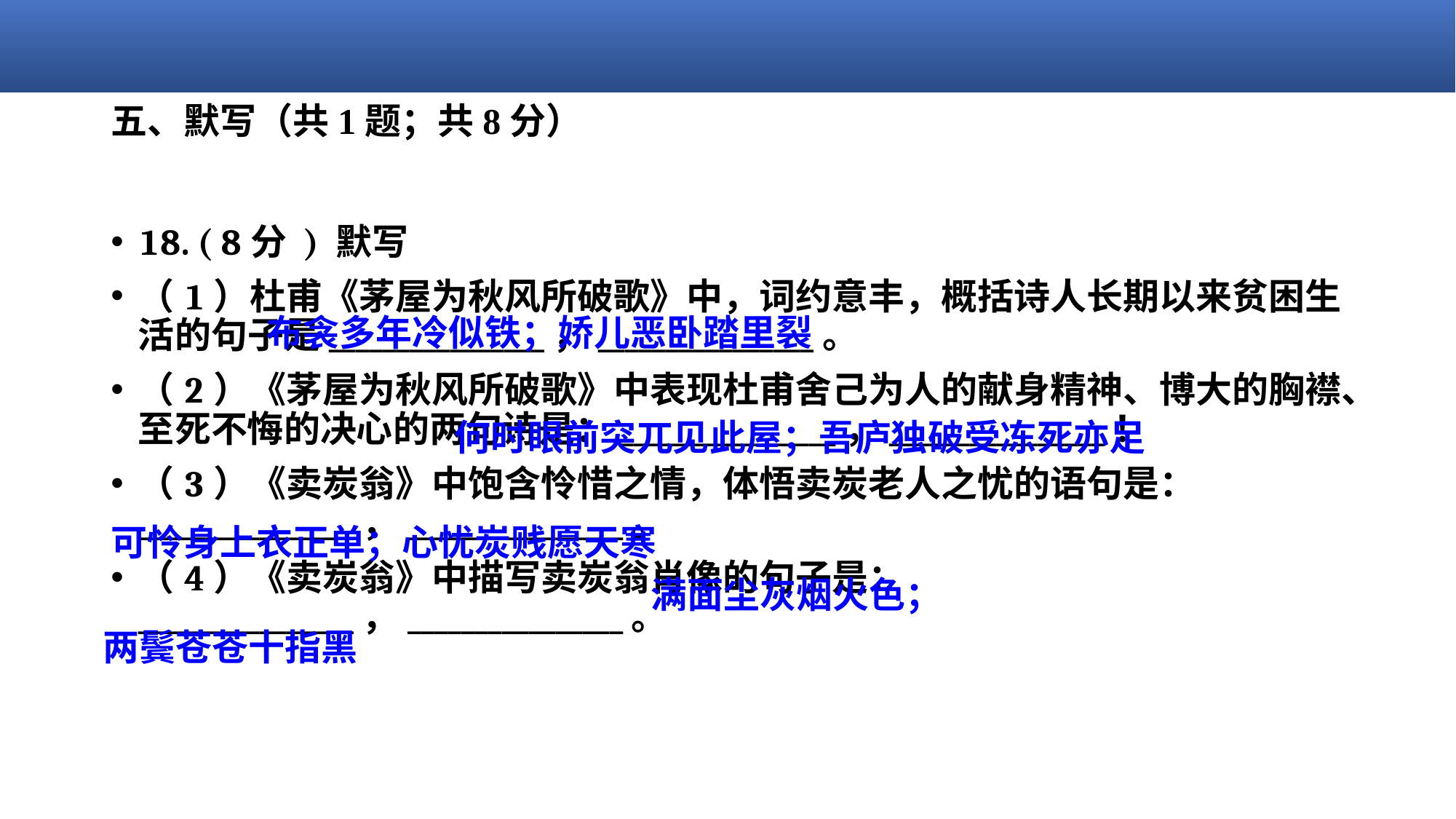

# 五、默写（共1题；共8分）
18. ( 8分 ) 默写
（1）杜甫《茅屋为秋风所破歌》中，词约意丰，概括诗人长期以来贫困生活的句子是________________，________________。
（2）《茅屋为秋风所破歌》中表现杜甫舍己为人的献身精神、博大的胸襟、至死不悔的决心的两句诗是：________________，________________！
（3）《卖炭翁》中饱含怜惜之情，体悟卖炭老人之忧的语句是：________________，________________。
（4）《卖炭翁》中描写卖炭翁肖像的句子是：________________，________________。
                             布衾多年冷似铁；娇儿恶卧踏里裂
                                                    何时眼前突兀见此屋；吾庐独破受冻死亦足
          可怜身上衣正单；心忧炭贱愿天寒
                                                                             满面尘灰烟火色；
         两鬓苍苍十指黑